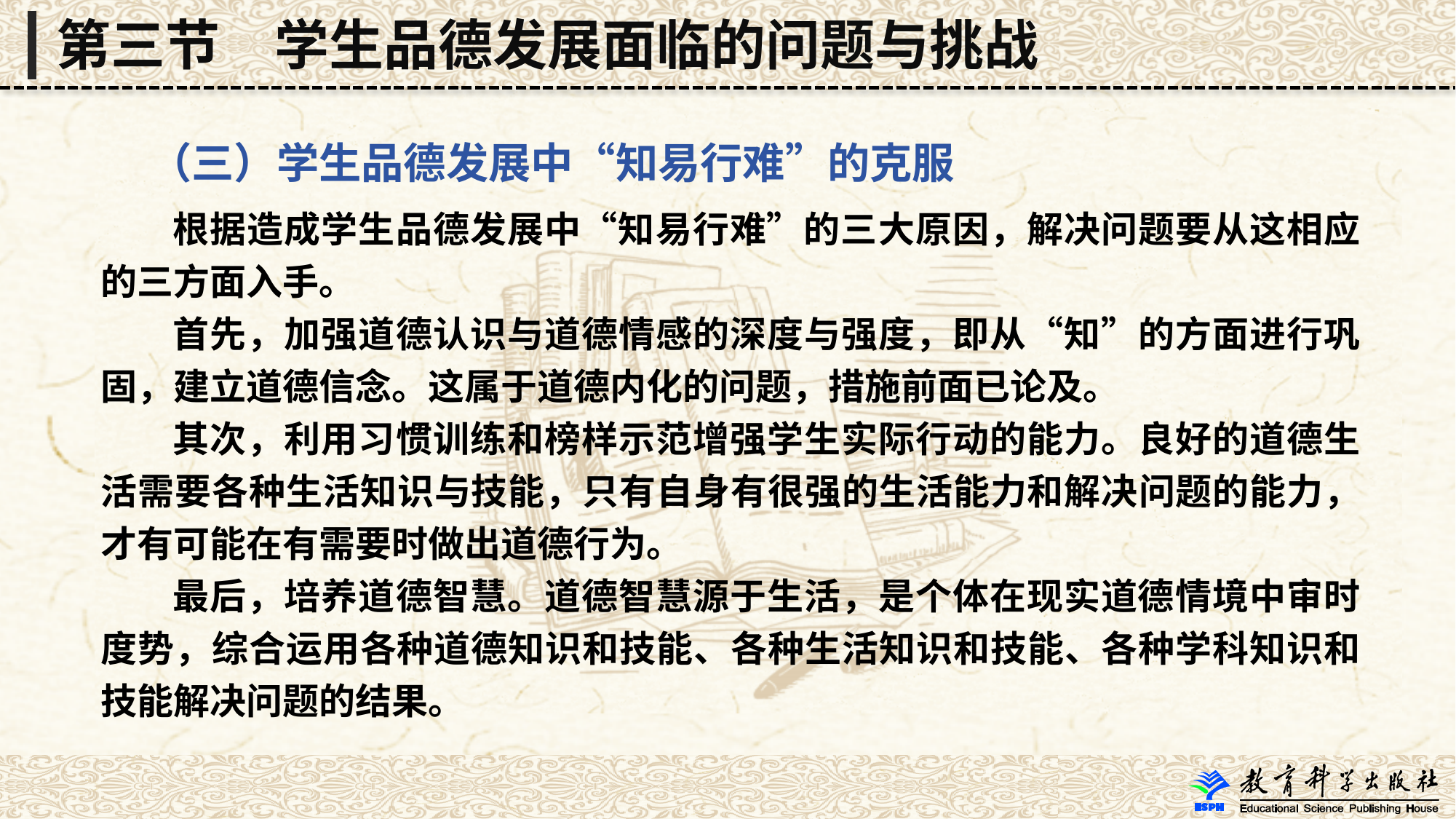

第三节　学生品德发展面临的问题与挑战
    （三）学生品德发展中“知易行难”的克服

       根据造成学生品德发展中“知易行难”的三大原因，解决问题要从这相应的三方面入手。
       首先，加强道德认识与道德情感的深度与强度，即从“知”的方面进行巩固，建立道德信念。这属于道德内化的问题，措施前面已论及。
       其次，利用习惯训练和榜样示范增强学生实际行动的能力。良好的道德生活需要各种生活知识与技能，只有自身有很强的生活能力和解决问题的能力，才有可能在有需要时做出道德行为。
       最后，培养道德智慧。道德智慧源于生活，是个体在现实道德情境中审时度势，综合运用各种道德知识和技能、各种生活知识和技能、各种学科知识和技能解决问题的结果。